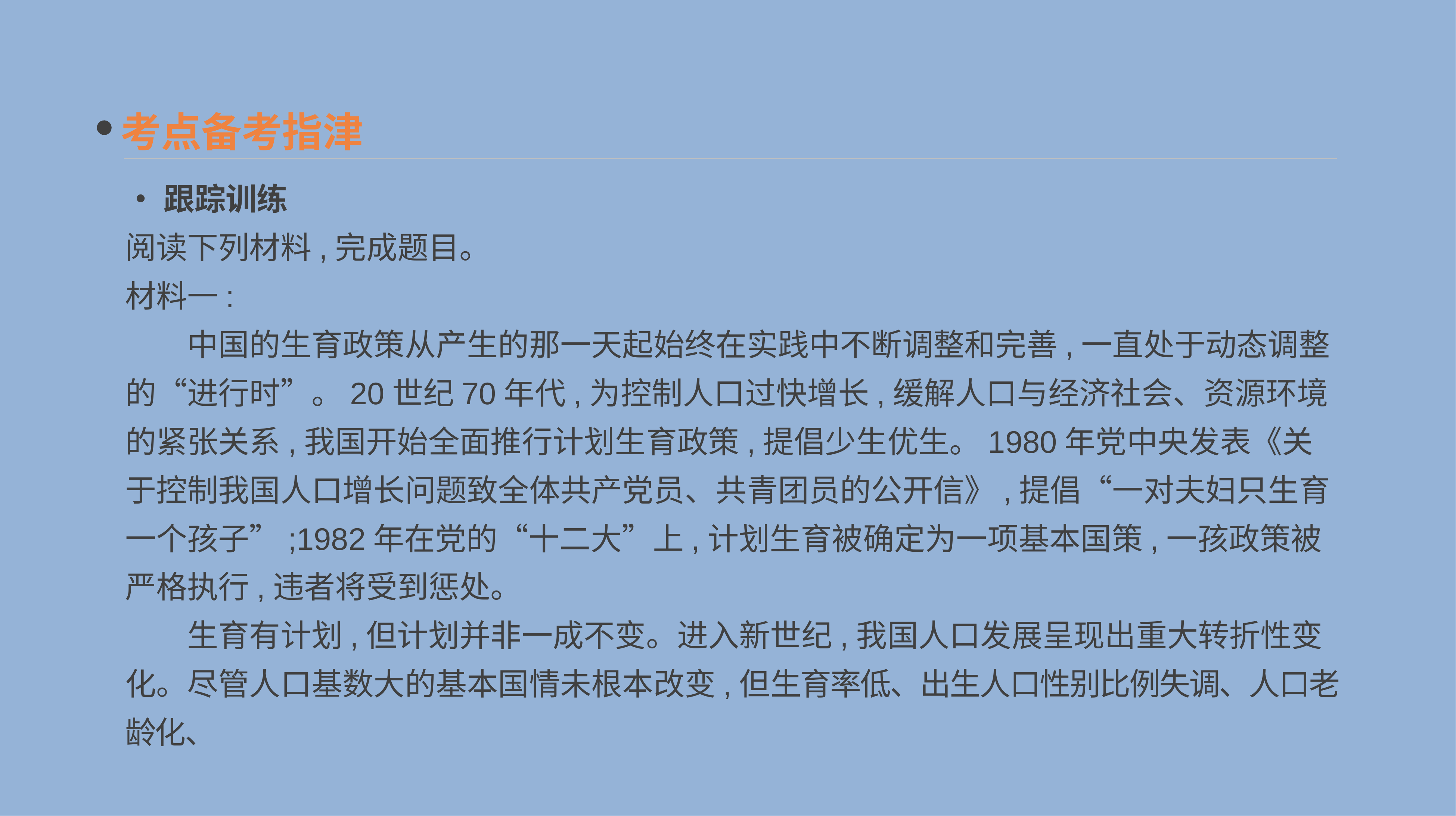

考点备考指津

•跟踪训练
阅读下列材料,完成题目。
材料一:
　　中国的生育政策从产生的那一天起始终在实践中不断调整和完善,一直处于动态调整的“进行时”。20世纪70年代,为控制人口过快增长,缓解人口与经济社会、资源环境的紧张关系,我国开始全面推行计划生育政策,提倡少生优生。1980年党中央发表《关于控制我国人口增长问题致全体共产党员、共青团员的公开信》,提倡“一对夫妇只生育一个孩子”;1982年在党的“十二大”上,计划生育被确定为一项基本国策,一孩政策被严格执行,违者将受到惩处。
　　生育有计划,但计划并非一成不变。进入新世纪,我国人口发展呈现出重大转折性变化。尽管人口基数大的基本国情未根本改变,但生育率低、出生人口性别比例失调、人口老龄化、